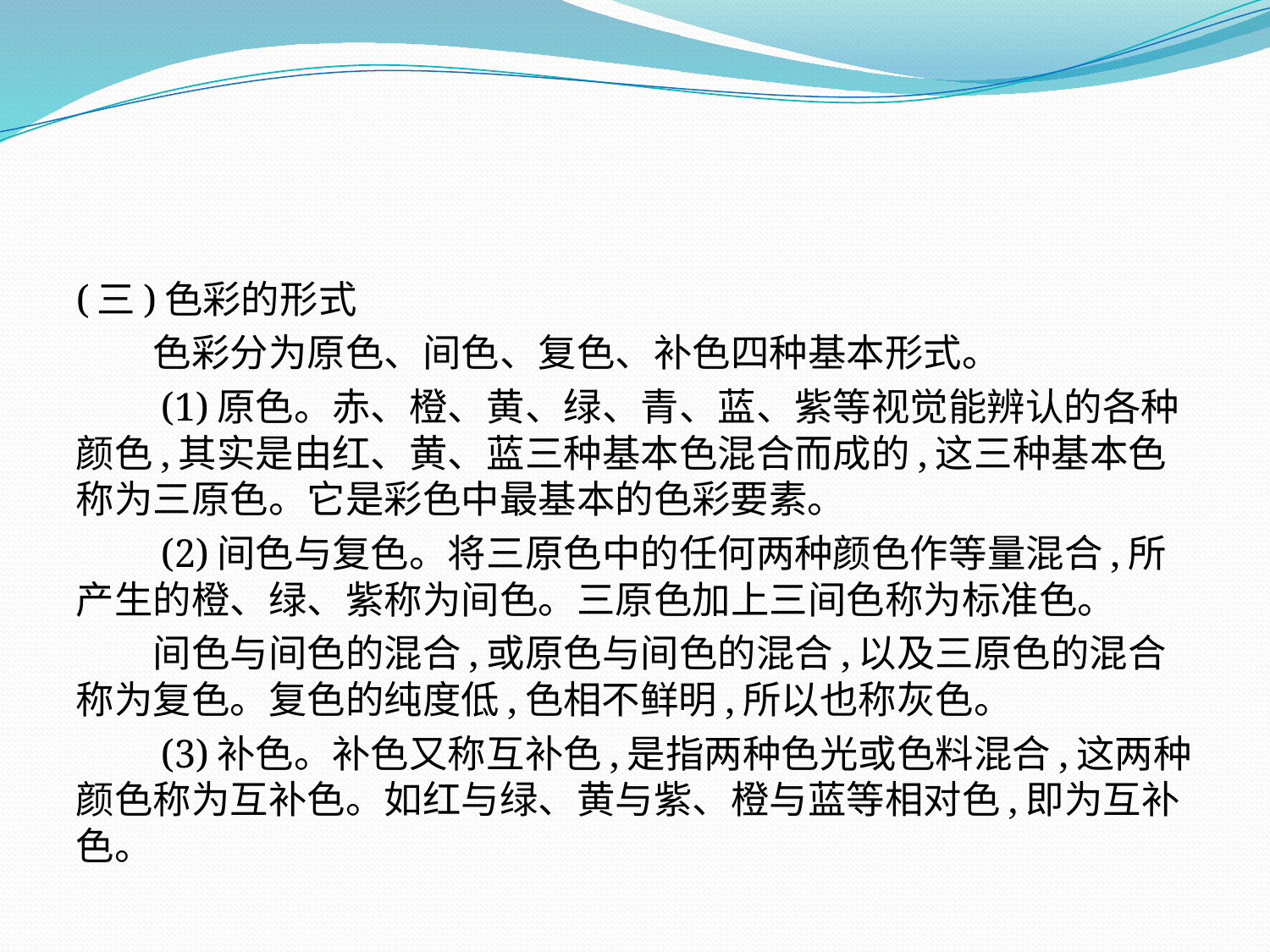

(三)色彩的形式
　　色彩分为原色、间色、复色、补色四种基本形式。
　　(1)原色。赤、橙、黄、绿、青、蓝、紫等视觉能辨认的各种颜色,其实是由红、黄、蓝三种基本色混合而成的,这三种基本色称为三原色。它是彩色中最基本的色彩要素。
　　(2)间色与复色。将三原色中的任何两种颜色作等量混合,所产生的橙、绿、紫称为间色。三原色加上三间色称为标准色。
　　间色与间色的混合,或原色与间色的混合,以及三原色的混合称为复色。复色的纯度低,色相不鲜明,所以也称灰色。
　　(3)补色。补色又称互补色,是指两种色光或色料混合,这两种颜色称为互补色。如红与绿、黄与紫、橙与蓝等相对色,即为互补色。